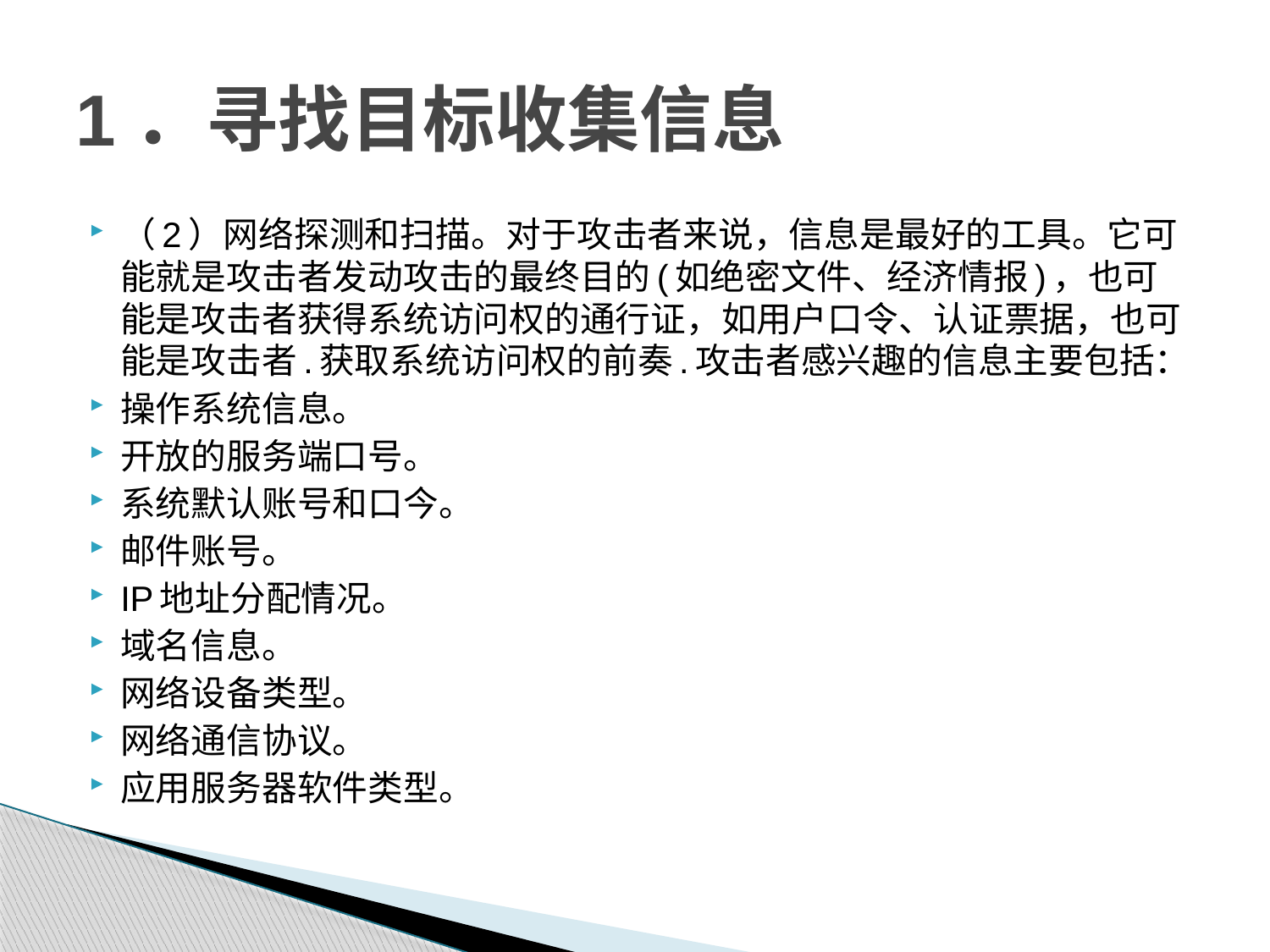

# 1．寻找目标收集信息
（2）网络探测和扫描。对于攻击者来说，信息是最好的工具。它可能就是攻击者发动攻击的最终目的(如绝密文件、经济情报)，也可能是攻击者获得系统访问权的通行证，如用户口令、认证票据，也可能是攻击者.获取系统访问权的前奏.攻击者感兴趣的信息主要包括：
操作系统信息。
开放的服务端口号。
系统默认账号和口今。
邮件账号。
IP地址分配情况。
域名信息。
网络设备类型。
网络通信协议。
应用服务器软件类型。